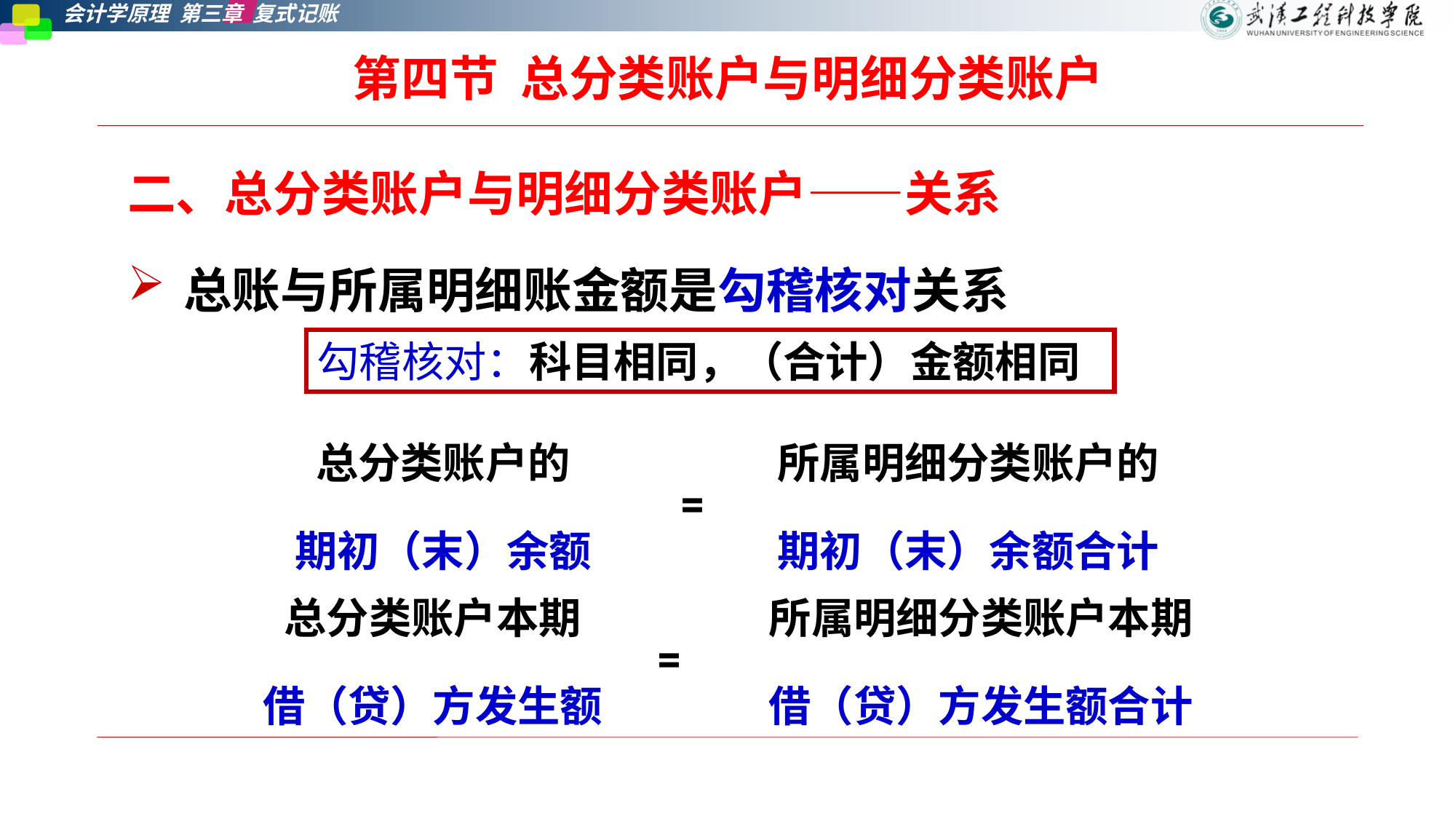

# 第四节  总分类账户与明细分类账户
二、总分类账户与明细分类账户——关系
总账与所属明细账金额是勾稽核对关系
勾稽核对：科目相同，（合计）金额相同
| 总分类账户的 期初（末）余额 | = | 所属明细分类账户的 期初（末）余额合计 |
| --- | --- | --- |
| 总分类账户本期 借（贷）方发生额 | = | 所属明细分类账户本期 借（贷）方发生额合计 |
| --- | --- | --- |